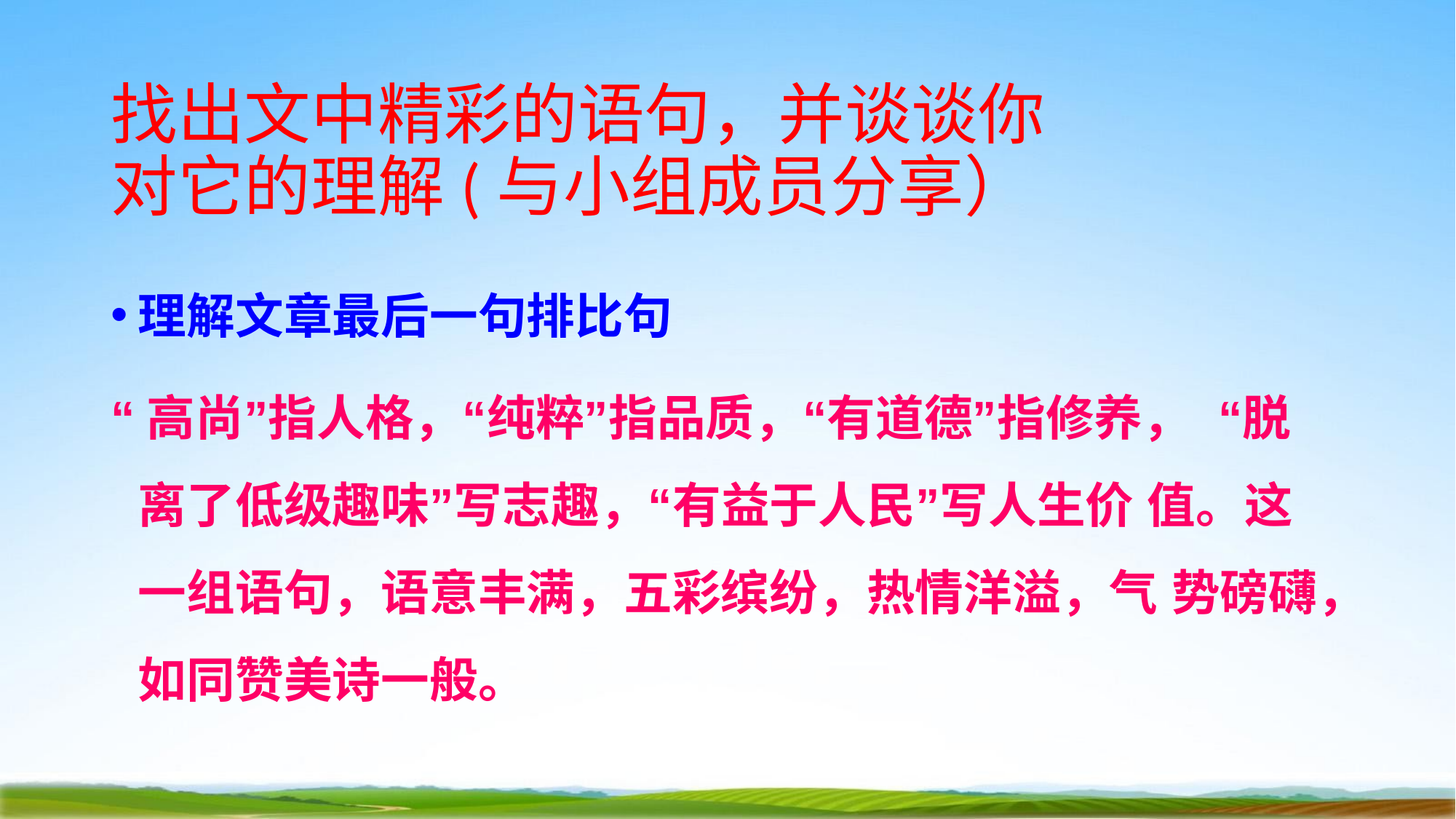

# 找出文中精彩的语句，并谈谈你 对它的理解(与小组成员分享）
理解文章最后一句排比句
“高尚”指人格，“纯粹”指品质，“有道德”指修养，  “脱离了低级趣味”写志趣，“有益于人民”写人生价 值。这一组语句，语意丰满，五彩缤纷，热情洋溢，气 势磅礴，如同赞美诗一般。